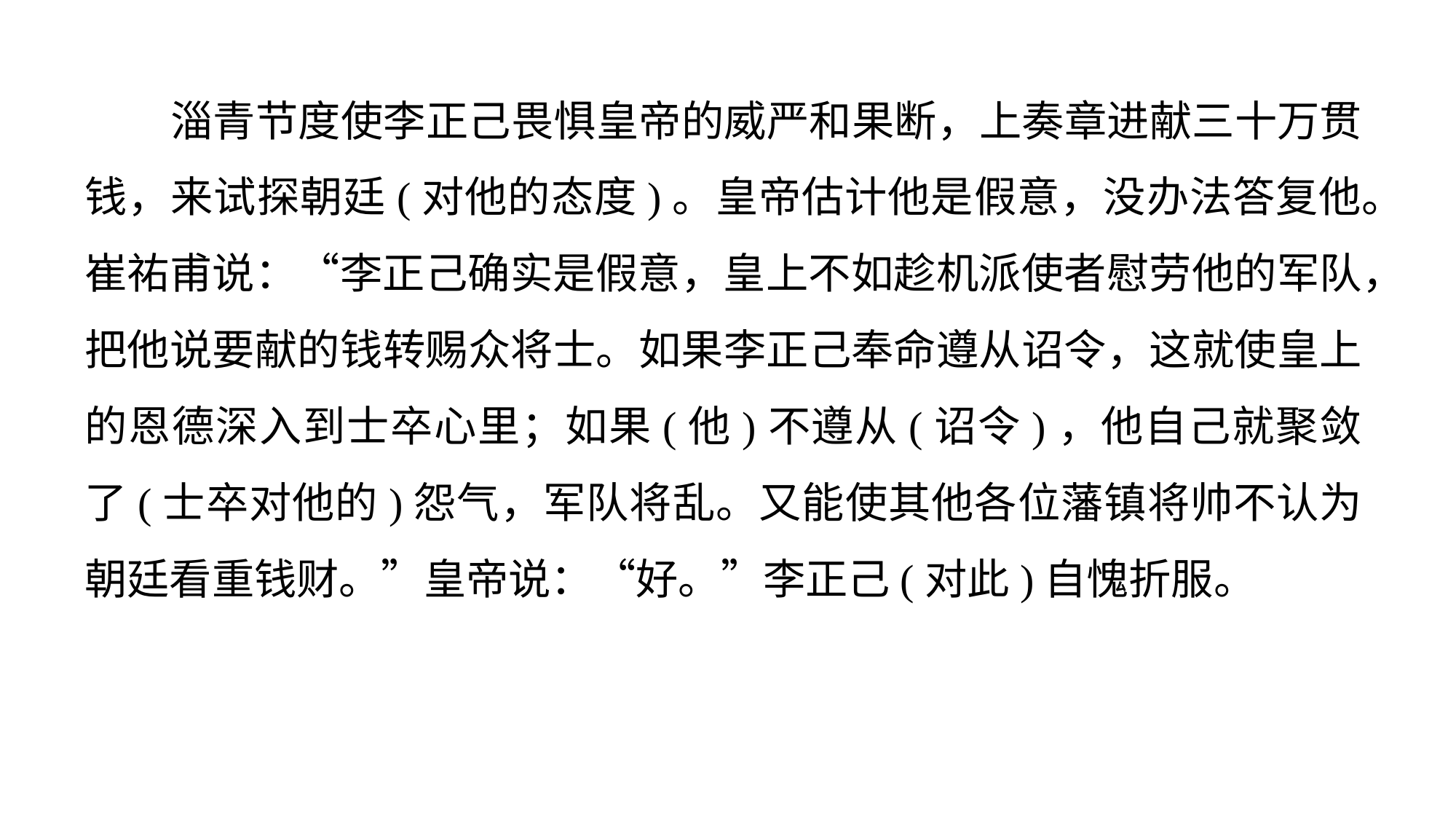

淄青节度使李正己畏惧皇帝的威严和果断，上奏章进献三十万贯钱，来试探朝廷(对他的态度)。皇帝估计他是假意，没办法答复他。崔祐甫说：“李正己确实是假意，皇上不如趁机派使者慰劳他的军队，把他说要献的钱转赐众将士。如果李正己奉命遵从诏令，这就使皇上的恩德深入到士卒心里；如果(他)不遵从(诏令)，他自己就聚敛了(士卒对他的)怨气，军队将乱。又能使其他各位藩镇将帅不认为朝廷看重钱财。”皇帝说：“好。”李正己(对此)自愧折服。